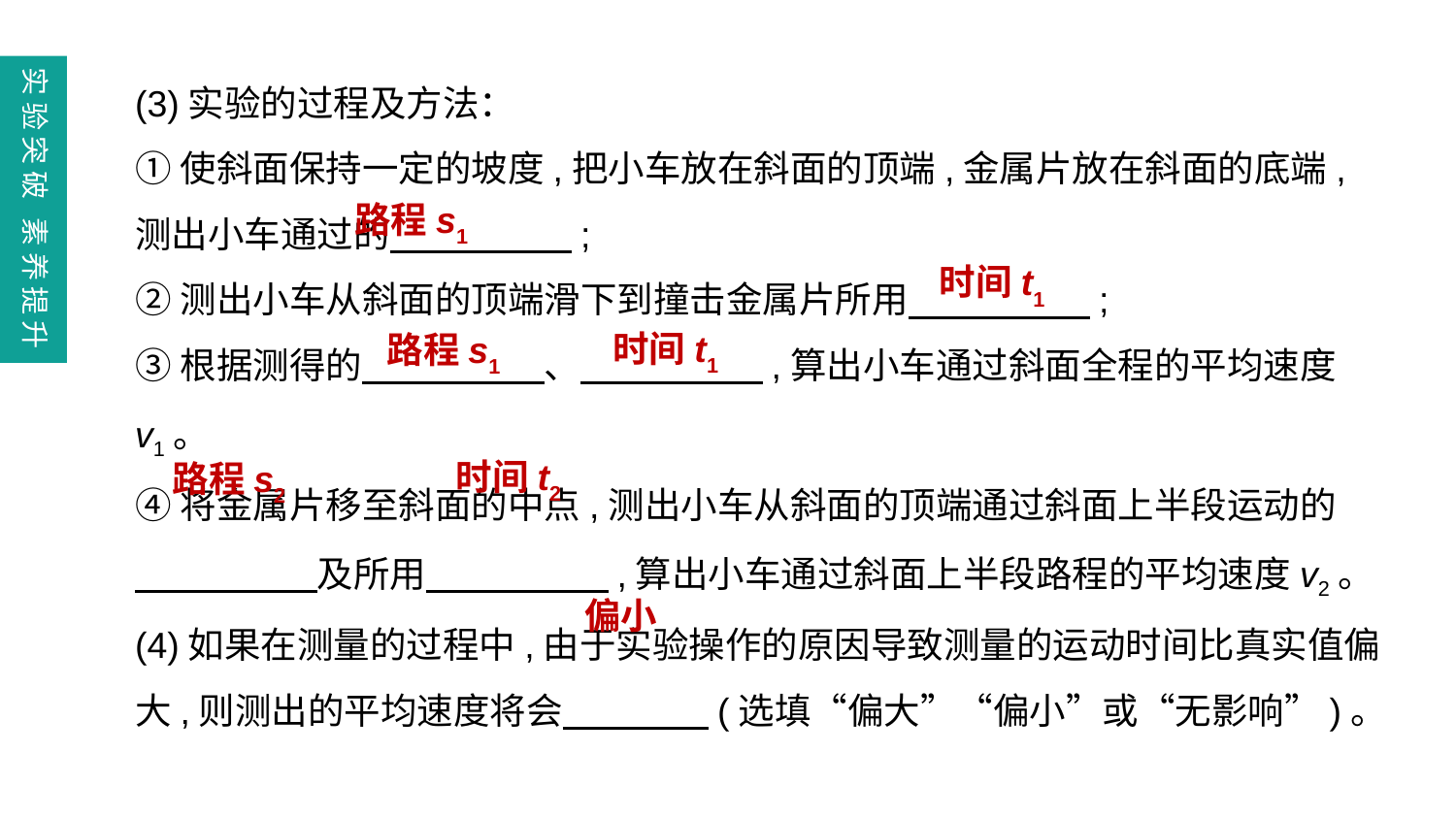

(3)实验的过程及方法：
①使斜面保持一定的坡度,把小车放在斜面的顶端,金属片放在斜面的底端,测出小车通过的　　　　　;
②测出小车从斜面的顶端滑下到撞击金属片所用　　　　　;
③根据测得的　　　　　、　　　　　,算出小车通过斜面全程的平均速度v1。
④将金属片移至斜面的中点,测出小车从斜面的顶端通过斜面上半段运动的
　　　　　及所用　　　　　,算出小车通过斜面上半段路程的平均速度v2。
(4)如果在测量的过程中,由于实验操作的原因导致测量的运动时间比真实值偏大,则测出的平均速度将会　　　　(选填“偏大”“偏小”或“无影响”)。

实验突破 素养提升
路程s1
时间t1
时间t1
路程s1
时间t2
路程s2
偏小